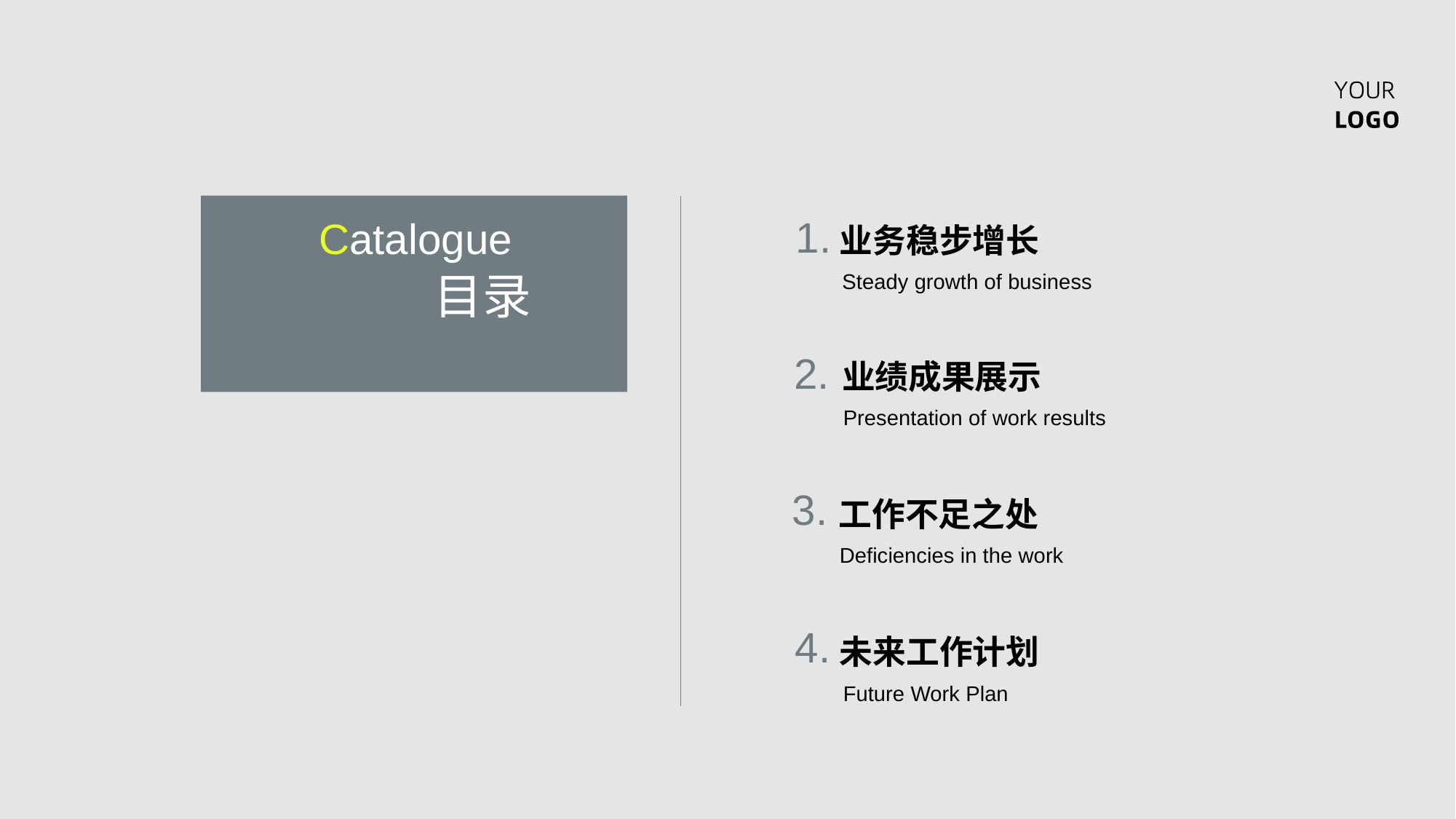

1.
Catalogue
业务稳步增长
目录
Steady growth of business
2.
业绩成果展示
Presentation of work results
3.
工作不足之处
Deficiencies in the work
4.
未来工作计划
Future Work Plan